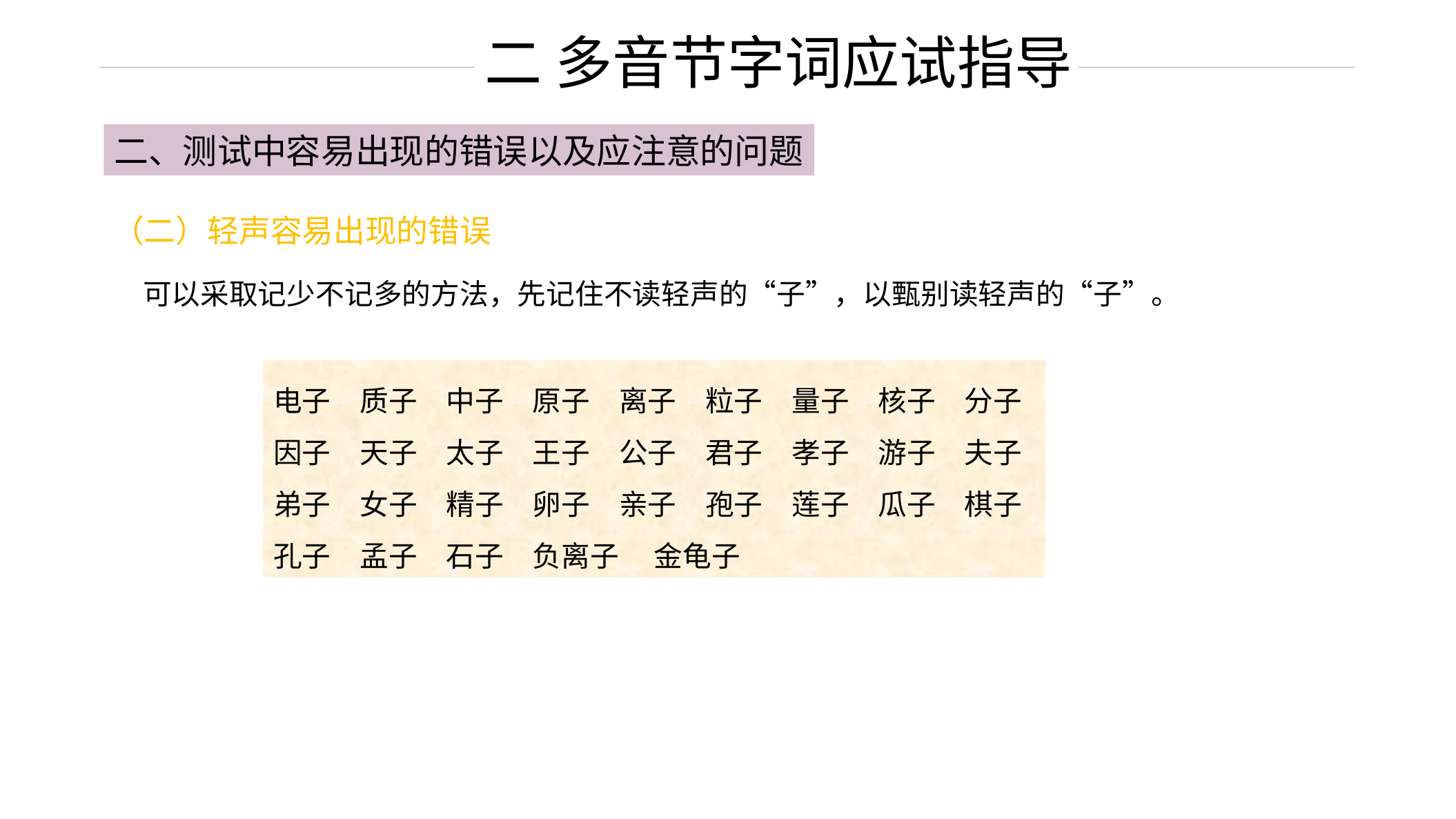

二 多音节字词应试指导
二、测试中容易出现的错误以及应注意的问题
（二）轻声容易出现的错误
可以采取记少不记多的方法，先记住不读轻声的“子”，以甄别读轻声的“子”。
电子　质子　中子　原子　离子　粒子　量子　核子　分子
因子　天子　太子　王子　公子　君子　孝子　游子　夫子
弟子　女子　精子　卵子　亲子　孢子　莲子　瓜子　棋子
孔子　孟子　石子　负离子　 金龟子